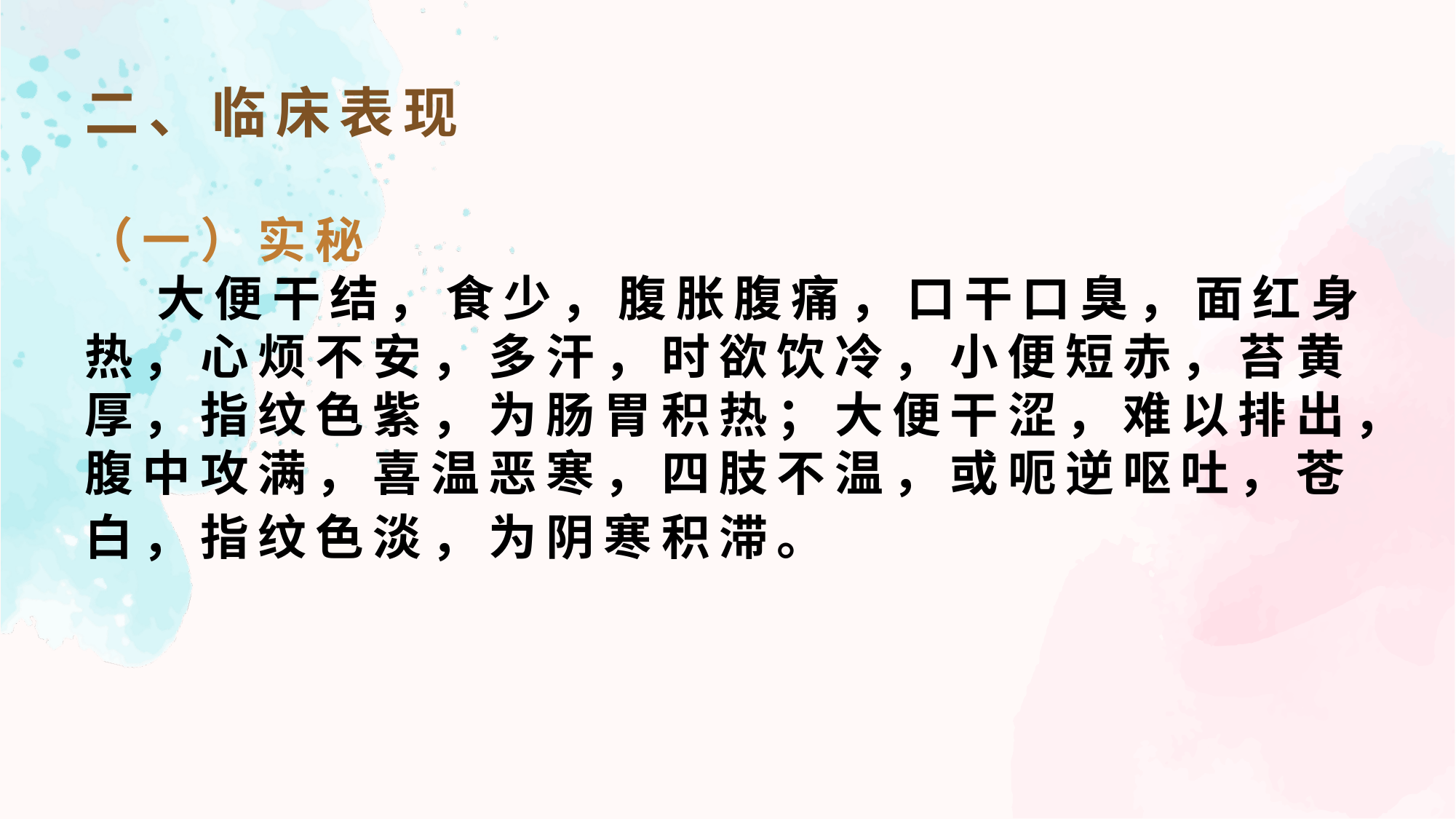

二、临床表现

（一）实秘
   大便干结，食少，腹胀腹痛，口干口臭，面红身热，心烦不安，多汗，时欲饮冷，小便短赤，苔黄厚，指纹色紫，为肠胃积热；大便干涩，难以排出，腹中攻满，喜温恶寒，四肢不温，或呃逆呕吐，苍白，指纹色淡，为阴寒积滞。